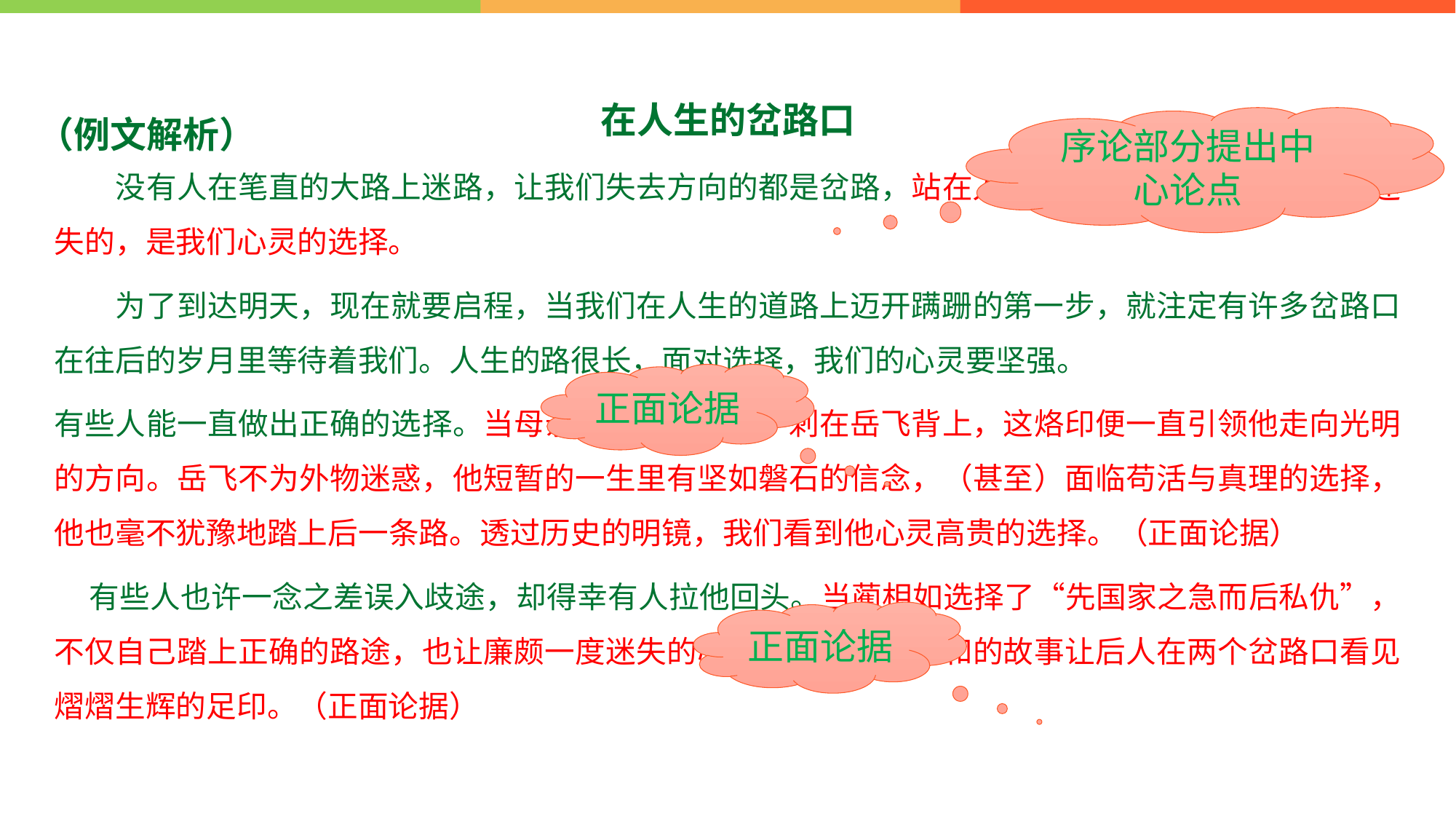

在人生的岔路口
　　没有人在笔直的大路上迷路，让我们失去方向的都是岔路，站在人生的岔路口，决定我们是否迷失的，是我们心灵的选择。
　　为了到达明天，现在就要启程，当我们在人生的道路上迈开蹒跚的第一步，就注定有许多岔路口在往后的岁月里等待着我们。人生的路很长，面对选择，我们的心灵要坚强。
有些人能一直做出正确的选择。当母亲把“精忠报国”刺在岳飞背上，这烙印便一直引领他走向光明的方向。岳飞不为外物迷惑，他短暂的一生里有坚如磐石的信念，（甚至）面临苟活与真理的选择，他也毫不犹豫地踏上后一条路。透过历史的明镜，我们看到他心灵高贵的选择。（正面论据）
    有些人也许一念之差误入歧途，却得幸有人拉他回头。当蔺相如选择了“先国家之急而后私仇”，不仅自己踏上正确的路途，也让廉颇一度迷失的心幡然醒悟。将相和的故事让后人在两个岔路口看见熠熠生辉的足印。（正面论据）

# （例文解析）
序论部分提出中心论点
正面论据
正面论据